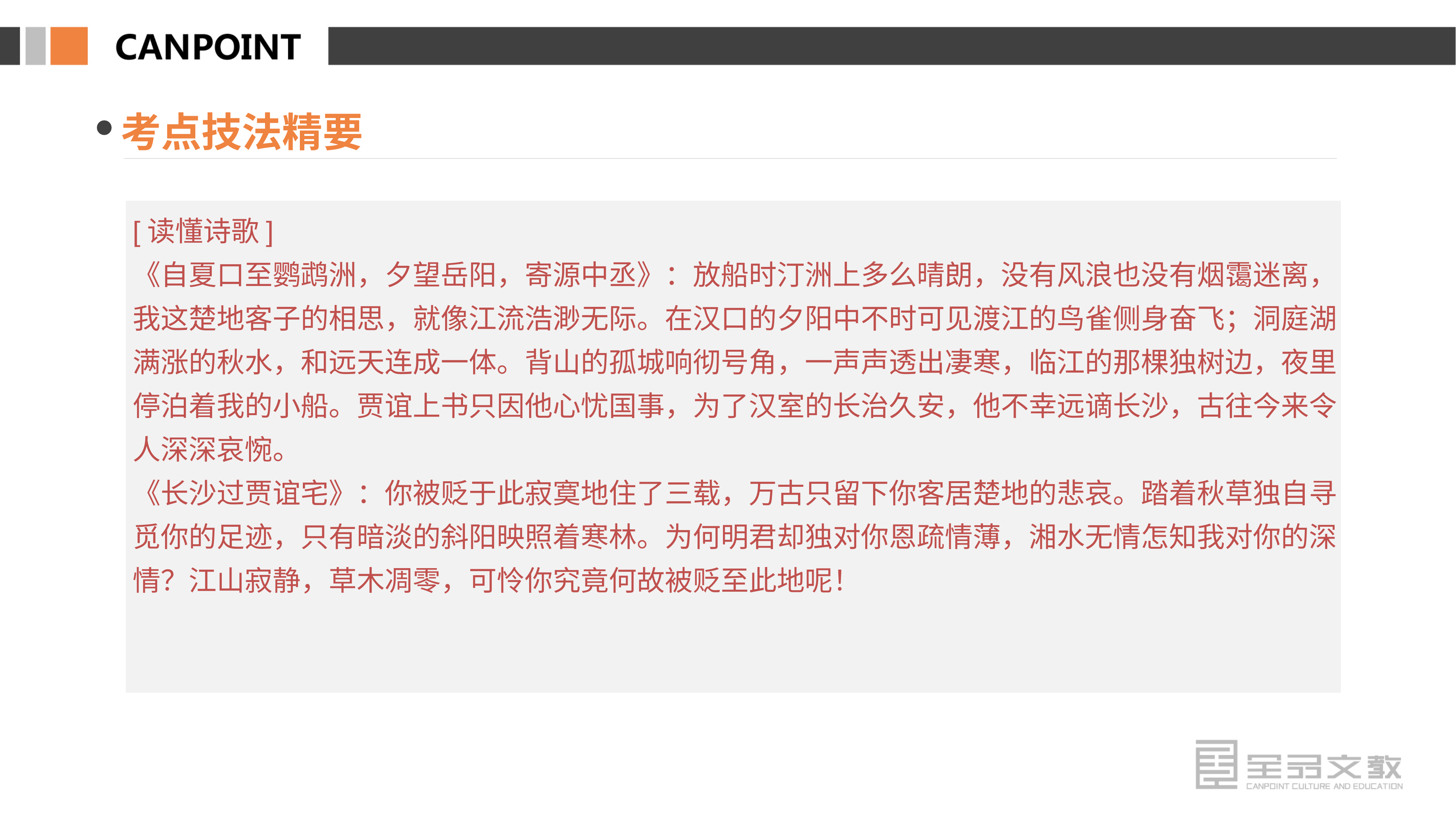

考点技法精要

[读懂诗歌]
《自夏口至鹦鹉洲，夕望岳阳，寄源中丞》：放船时汀洲上多么晴朗，没有风浪也没有烟霭迷离，我这楚地客子的相思，就像江流浩渺无际。在汉口的夕阳中不时可见渡江的鸟雀侧身奋飞；洞庭湖满涨的秋水，和远天连成一体。背山的孤城响彻号角，一声声透出凄寒，临江的那棵独树边，夜里停泊着我的小船。贾谊上书只因他心忧国事，为了汉室的长治久安，他不幸远谪长沙，古往今来令人深深哀惋。
《长沙过贾谊宅》：你被贬于此寂寞地住了三载，万古只留下你客居楚地的悲哀。踏着秋草独自寻觅你的足迹，只有暗淡的斜阳映照着寒林。为何明君却独对你恩疏情薄，湘水无情怎知我对你的深情？江山寂静，草木凋零，可怜你究竟何故被贬至此地呢！